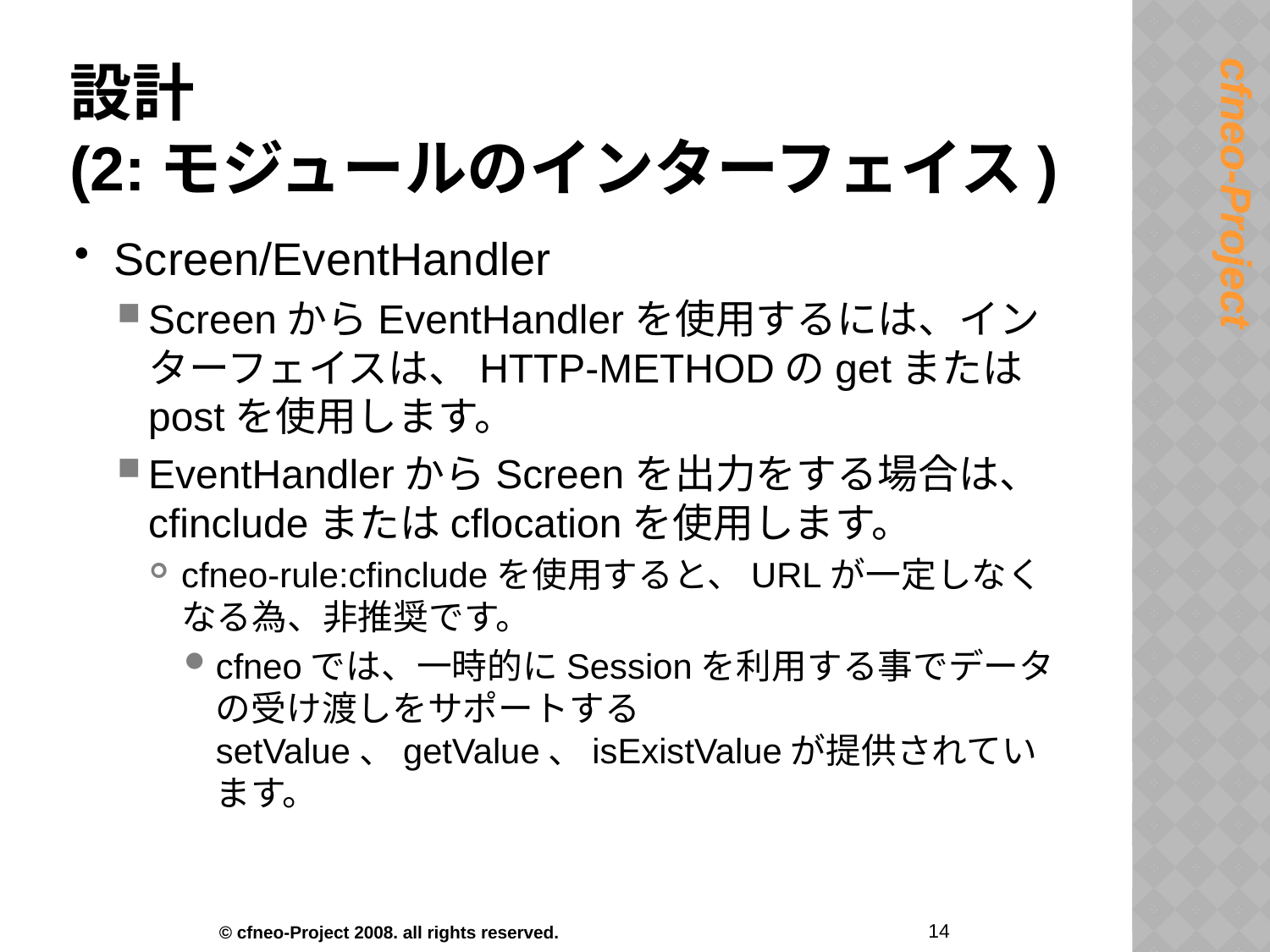

# 設計 (2:モジュールのインターフェイス)
Screen/EventHandler
ScreenからEventHandlerを使用するには、インターフェイスは、HTTP-METHODのgetまたはpostを使用します。
EventHandlerからScreenを出力をする場合は、cfincludeまたはcflocationを使用します。
cfneo-rule:cfincludeを使用すると、URLが一定しなくなる為、非推奨です。
cfneoでは、一時的にSessionを利用する事でデータの受け渡しをサポートするsetValue、getValue、isExistValueが提供されています。
14
© cfneo-Project 2008. all rights reserved.